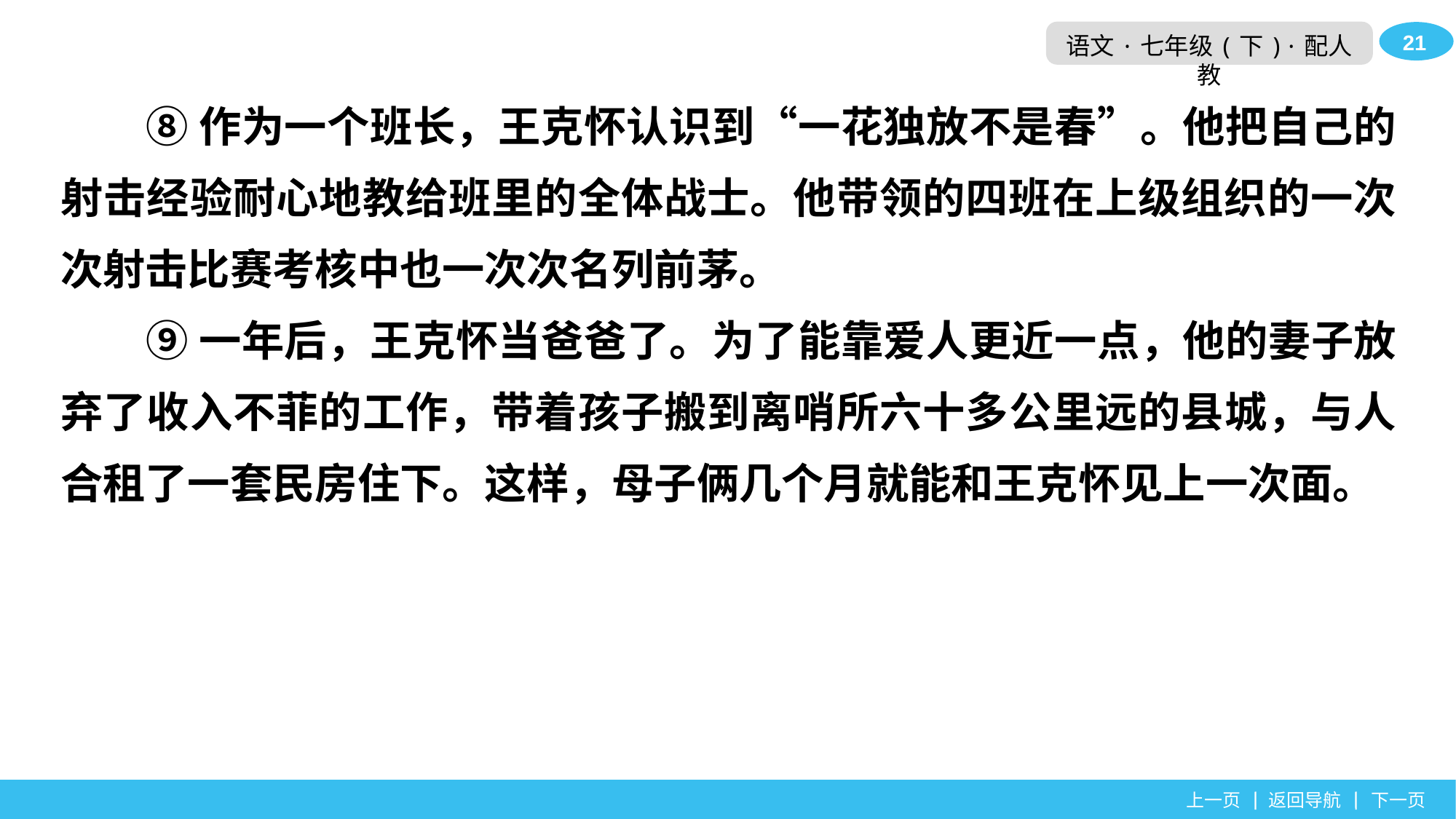

⑧作为一个班长，王克怀认识到“一花独放不是春”。他把自己的射击经验耐心地教给班里的全体战士。他带领的四班在上级组织的一次次射击比赛考核中也一次次名列前茅。
⑨一年后，王克怀当爸爸了。为了能靠爱人更近一点，他的妻子放弃了收入不菲的工作，带着孩子搬到离哨所六十多公里远的县城，与人合租了一套民房住下。这样，母子俩几个月就能和王克怀见上一次面。